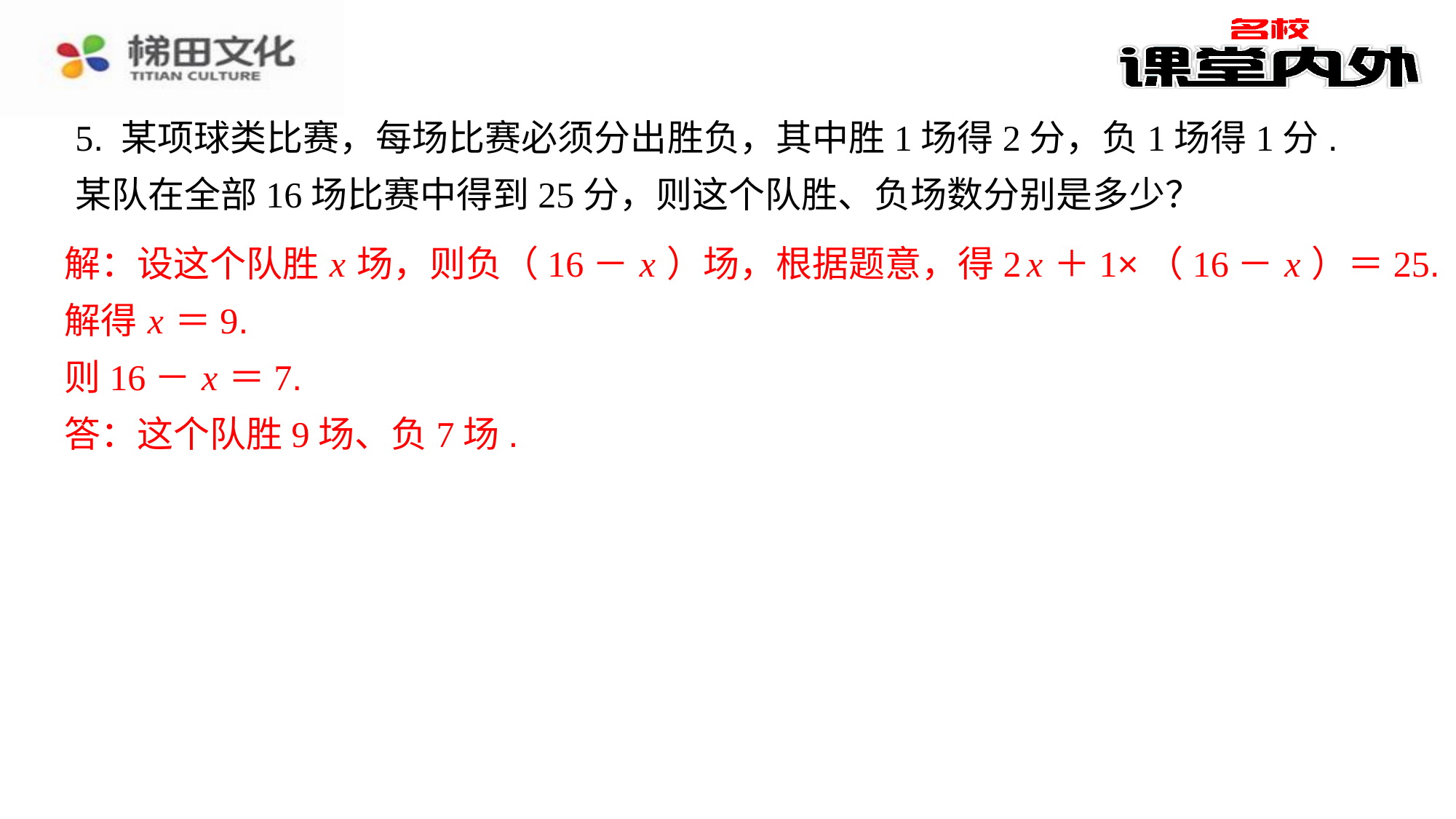

5. 某项球类比赛，每场比赛必须分出胜负，其中胜1场得2分，负1场得1分.某队在全部16场比赛中得到25分，则这个队胜、负场数分别是多少？
解：设这个队胜 x 场，则负（16－ x ）场，根据题意，得2 x ＋1×（16－ x ）＝25.
解：设这个队胜 x 场，则负（16－ x ）场，根据题意，得2 x ＋1×（16－ x ）＝25.
解得 x ＝9.
则16－ x ＝7.
答：这个队胜9场、负7场.
解得 x ＝9.
则16－ x ＝7.
答：这个队胜9场、负7场.